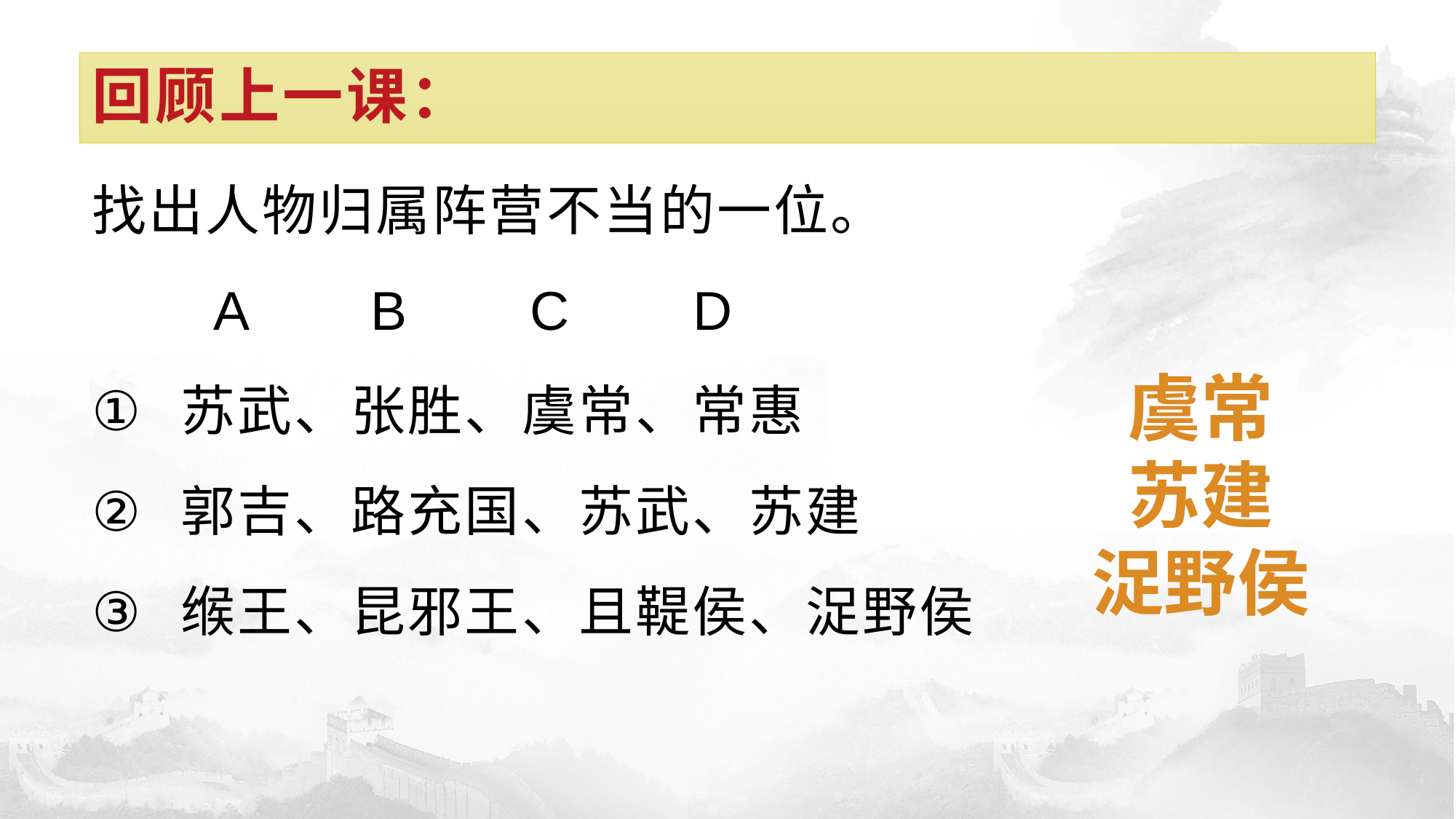

# 回顾上一课：
找出人物归属阵营不当的一位。
       A       B       C       D
苏武、张胜、虞常、常惠
郭吉、路充国、苏武、苏建
缑王、昆邪王、且鞮侯、浞野侯

虞常
苏建
浞野侯